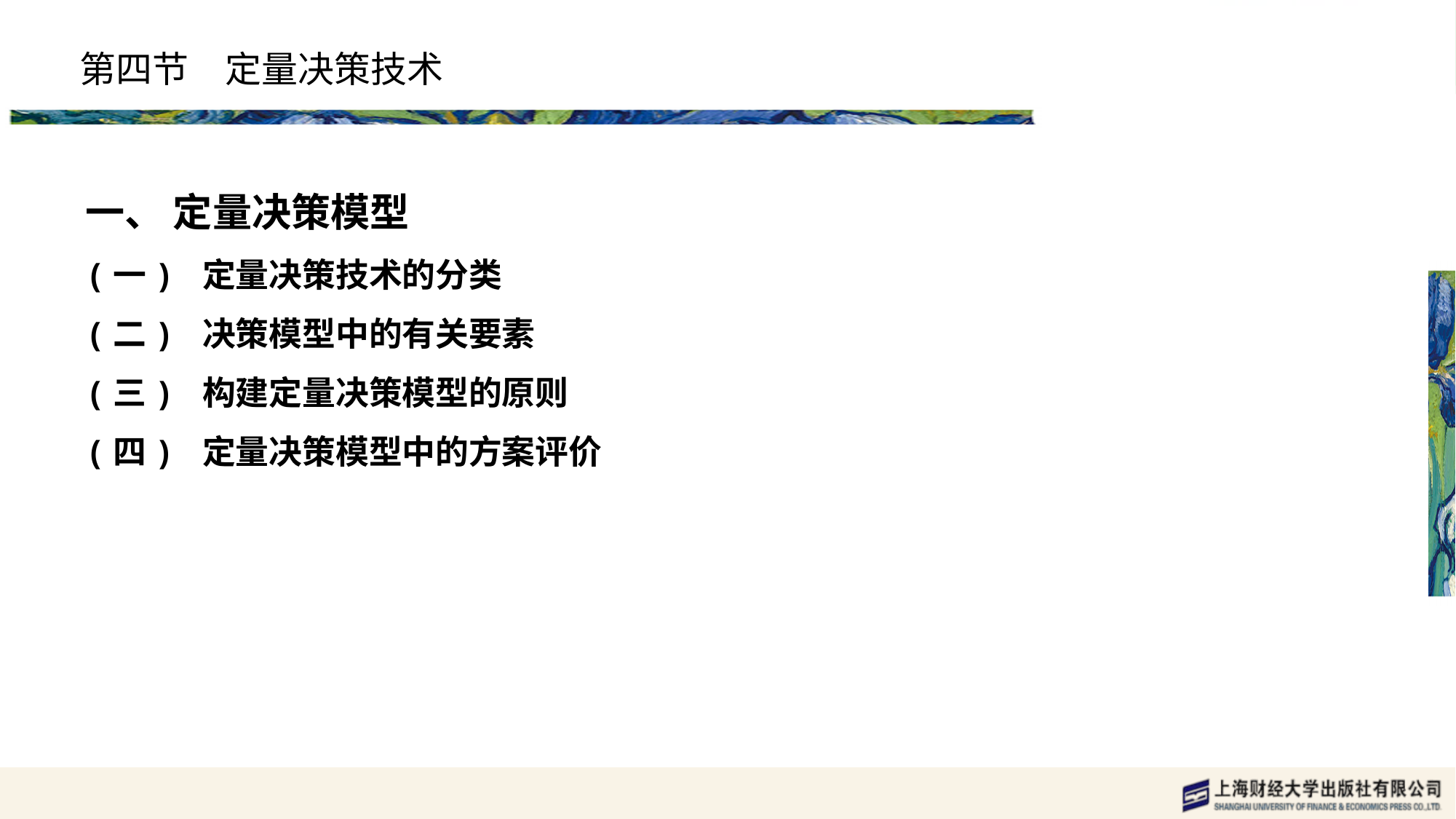

# 第四节　定量决策技术
一、 定量决策模型
(一) 定量决策技术的分类
(二) 决策模型中的有关要素
(三) 构建定量决策模型的原则
(四) 定量决策模型中的方案评价